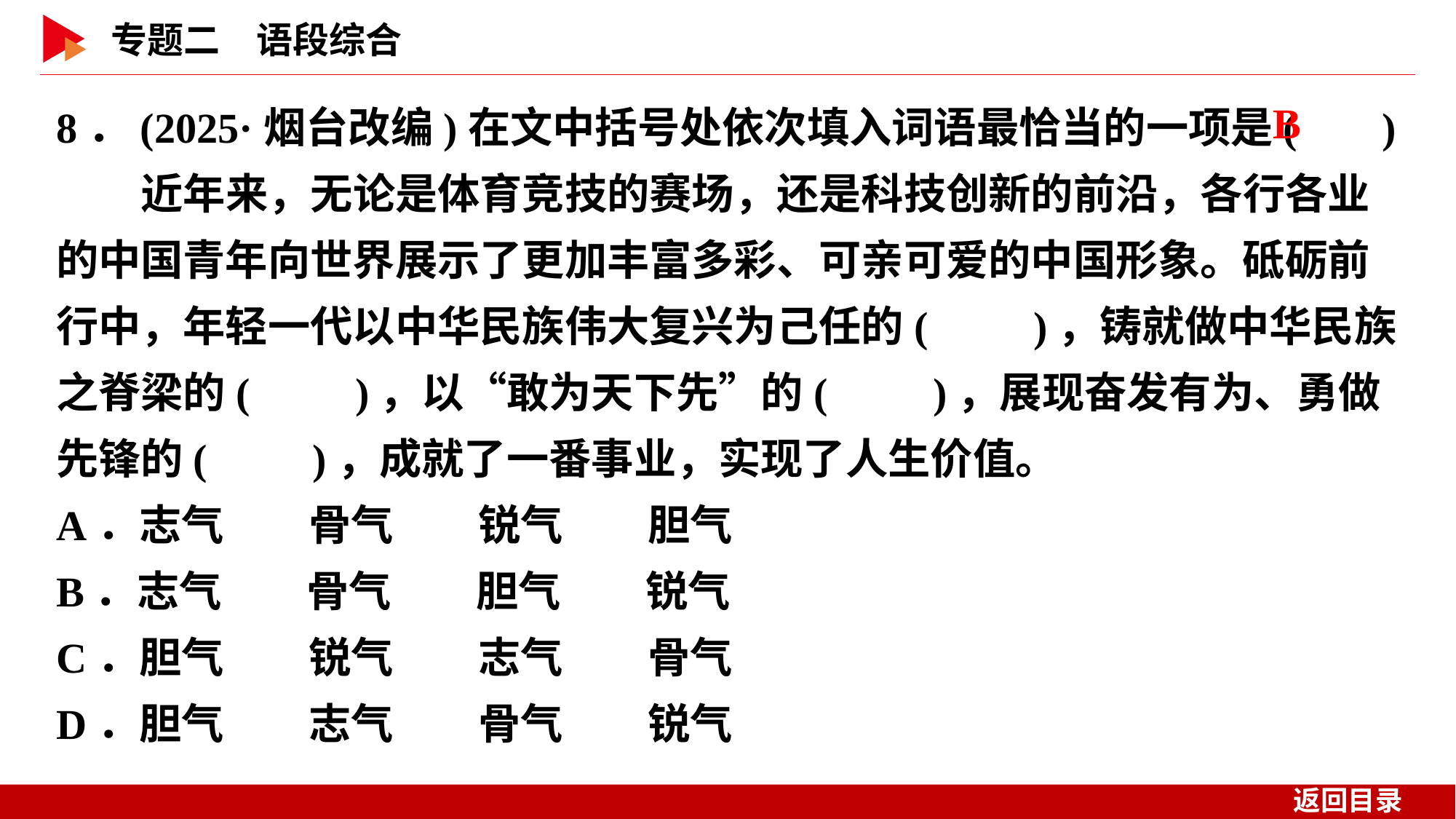

8．(2025·烟台改编)在文中括号处依次填入词语最恰当的一项是(        )
　　近年来，无论是体育竞技的赛场，还是科技创新的前沿，各行各业的中国青年向世界展示了更加丰富多彩、可亲可爱的中国形象。砥砺前行中，年轻一代以中华民族伟大复兴为己任的(　　)，铸就做中华民族之脊梁的(　　)，以“敢为天下先”的(　　)，展现奋发有为、勇做先锋的(　　)，成就了一番事业，实现了人生价值。
A．志气　　骨气　　锐气　　胆气
B．志气　　骨气　　胆气　　锐气
C．胆气　　锐气　　志气　　骨气
D．胆气　　志气　　骨气　　锐气
   B